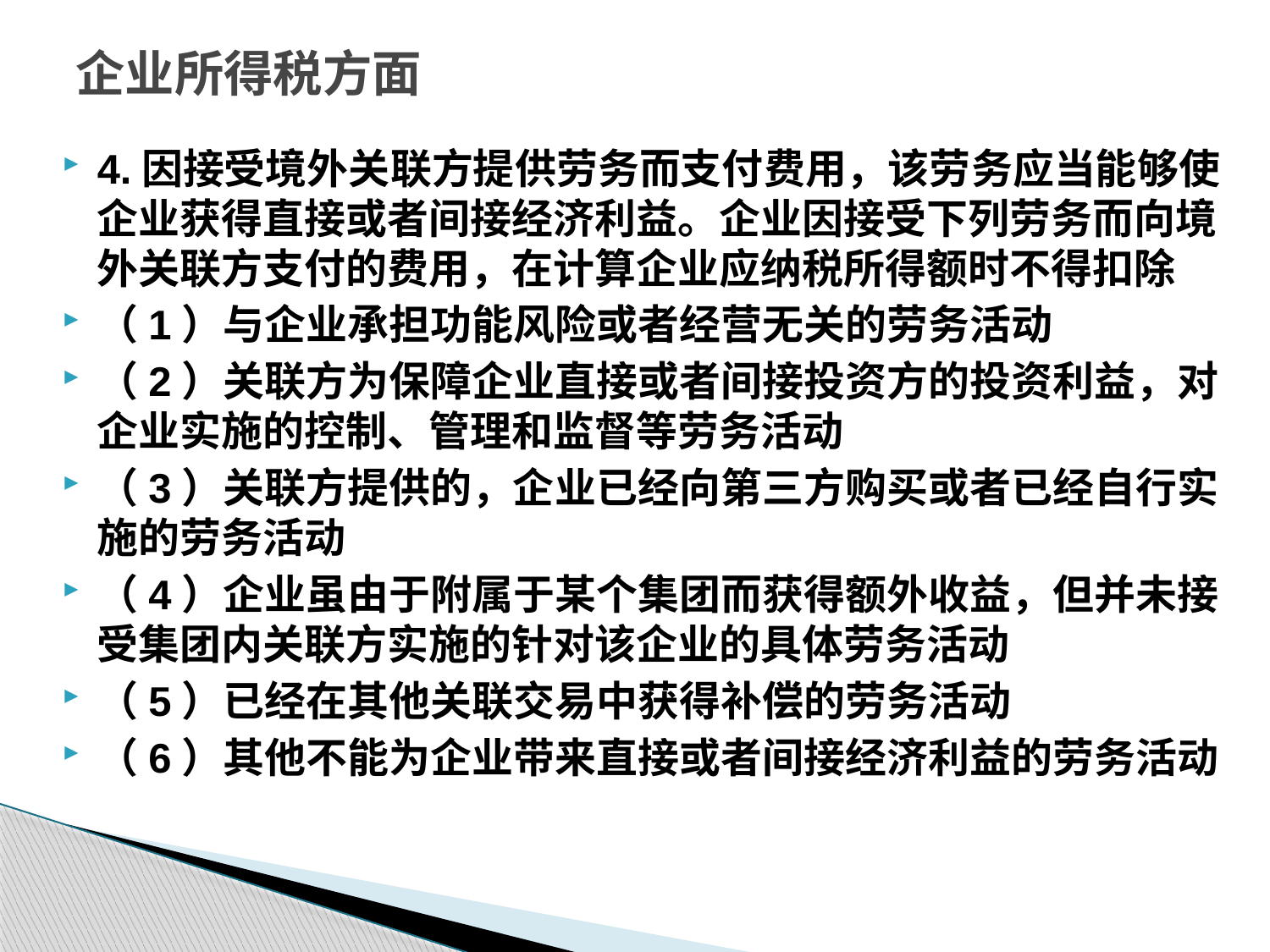

# 企业所得税方面
4.因接受境外关联方提供劳务而支付费用，该劳务应当能够使企业获得直接或者间接经济利益。企业因接受下列劳务而向境外关联方支付的费用，在计算企业应纳税所得额时不得扣除
（1）与企业承担功能风险或者经营无关的劳务活动
（2）关联方为保障企业直接或者间接投资方的投资利益，对企业实施的控制、管理和监督等劳务活动
（3）关联方提供的，企业已经向第三方购买或者已经自行实施的劳务活动
（4）企业虽由于附属于某个集团而获得额外收益，但并未接受集团内关联方实施的针对该企业的具体劳务活动
（5）已经在其他关联交易中获得补偿的劳务活动
（6）其他不能为企业带来直接或者间接经济利益的劳务活动